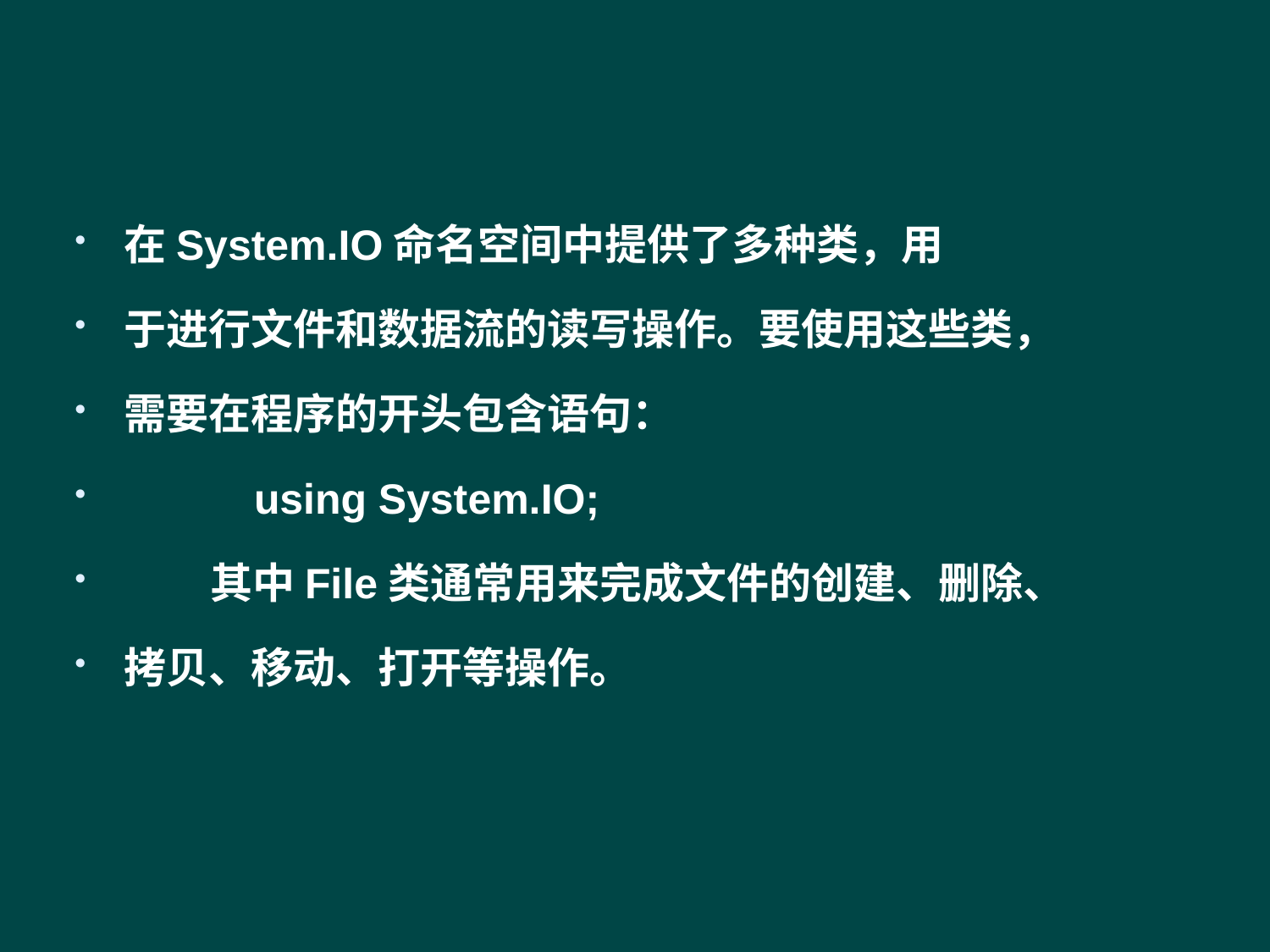

#
在System.IO命名空间中提供了多种类，用
于进行文件和数据流的读写操作。要使用这些类，
需要在程序的开头包含语句：
           using System.IO;
        其中File类通常用来完成文件的创建、删除、
拷贝、移动、打开等操作。